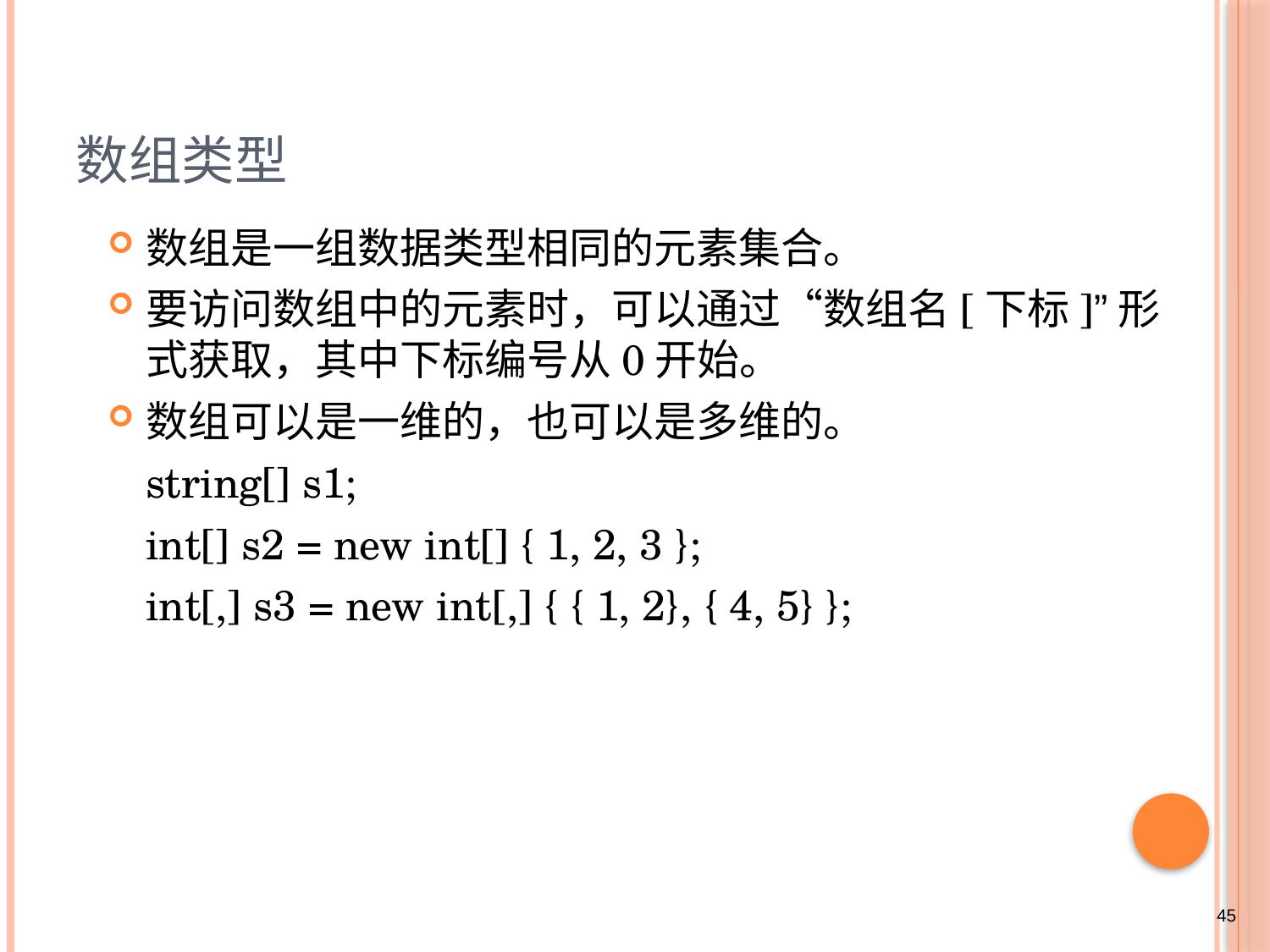

# 数组类型
数组是一组数据类型相同的元素集合。
要访问数组中的元素时，可以通过“数组名[下标]”形式获取，其中下标编号从0开始。
数组可以是一维的，也可以是多维的。
	string[] s1;
	int[] s2 = new int[] { 1, 2, 3 };
	int[,] s3 = new int[,] { { 1, 2}, { 4, 5} };
45